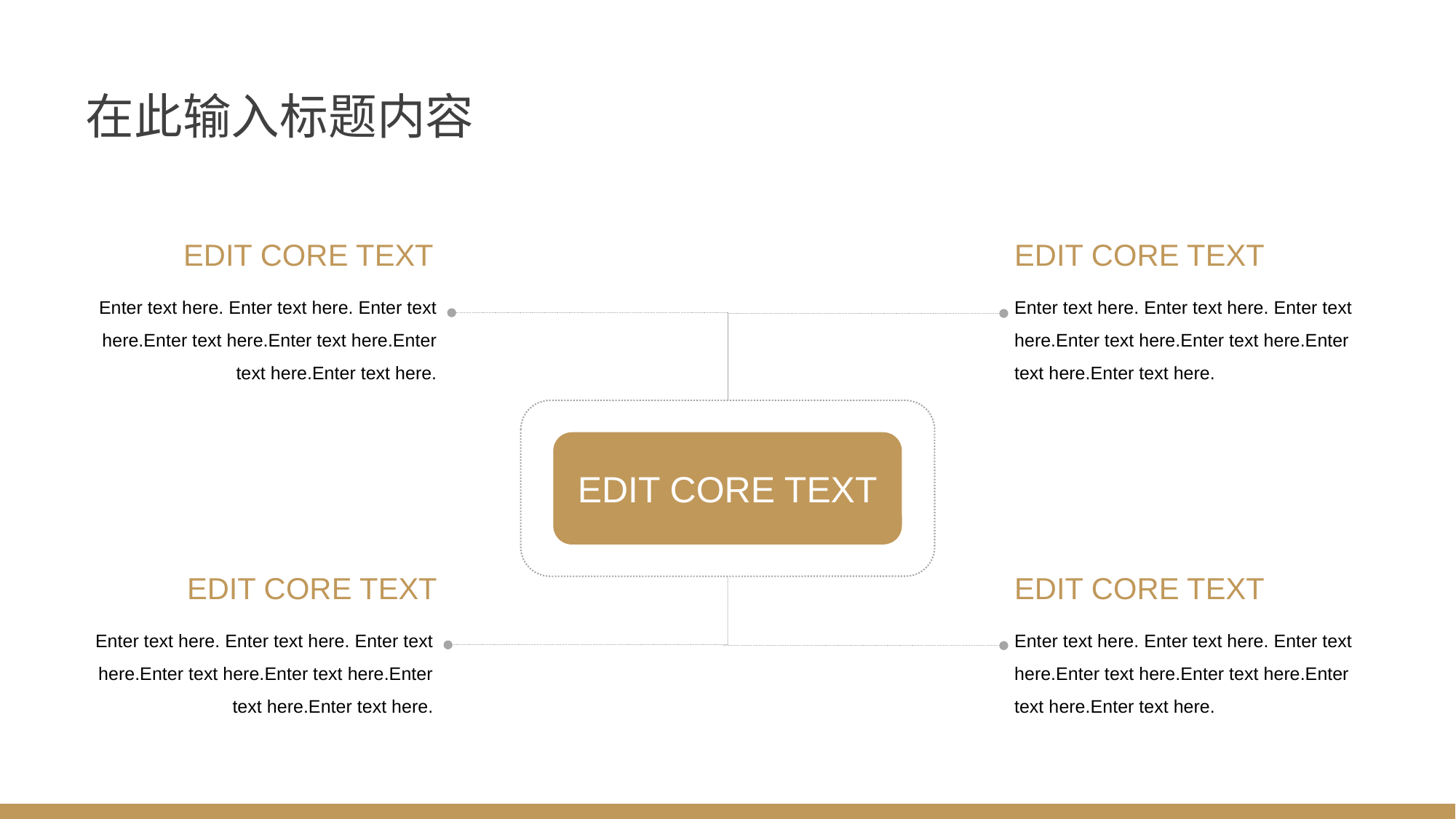

在此输入标题内容
EDIT CORE TEXT
EDIT CORE TEXT
Enter text here. Enter text here. Enter text here.Enter text here.Enter text here.Enter text here.Enter text here.
Enter text here. Enter text here. Enter text here.Enter text here.Enter text here.Enter text here.Enter text here.

EDIT CORE TEXT
EDIT CORE TEXT
EDIT CORE TEXT
Enter text here. Enter text here. Enter text here.Enter text here.Enter text here.Enter text here.Enter text here.
Enter text here. Enter text here. Enter text here.Enter text here.Enter text here.Enter text here.Enter text here.